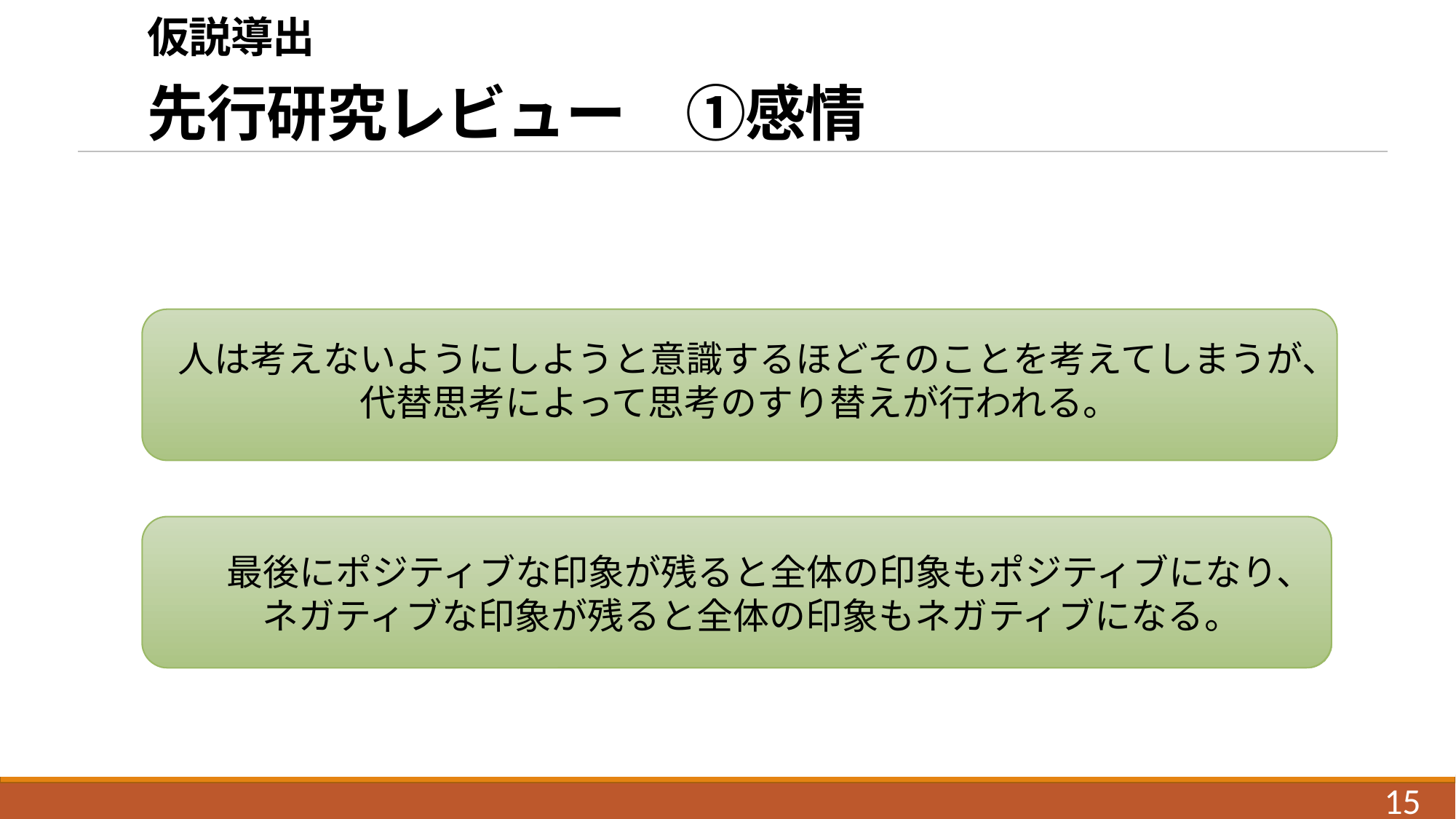

# 仮説導出 　 先行研究レビュー　①感情

人は考えないようにしようと意識するほどそのことを考えてしまうが、
代替思考によって思考のすり替えが行われる。

最後にポジティブな印象が残ると全体の印象もポジティブになり、
ネガティブな印象が残ると全体の印象もネガティブになる。
15